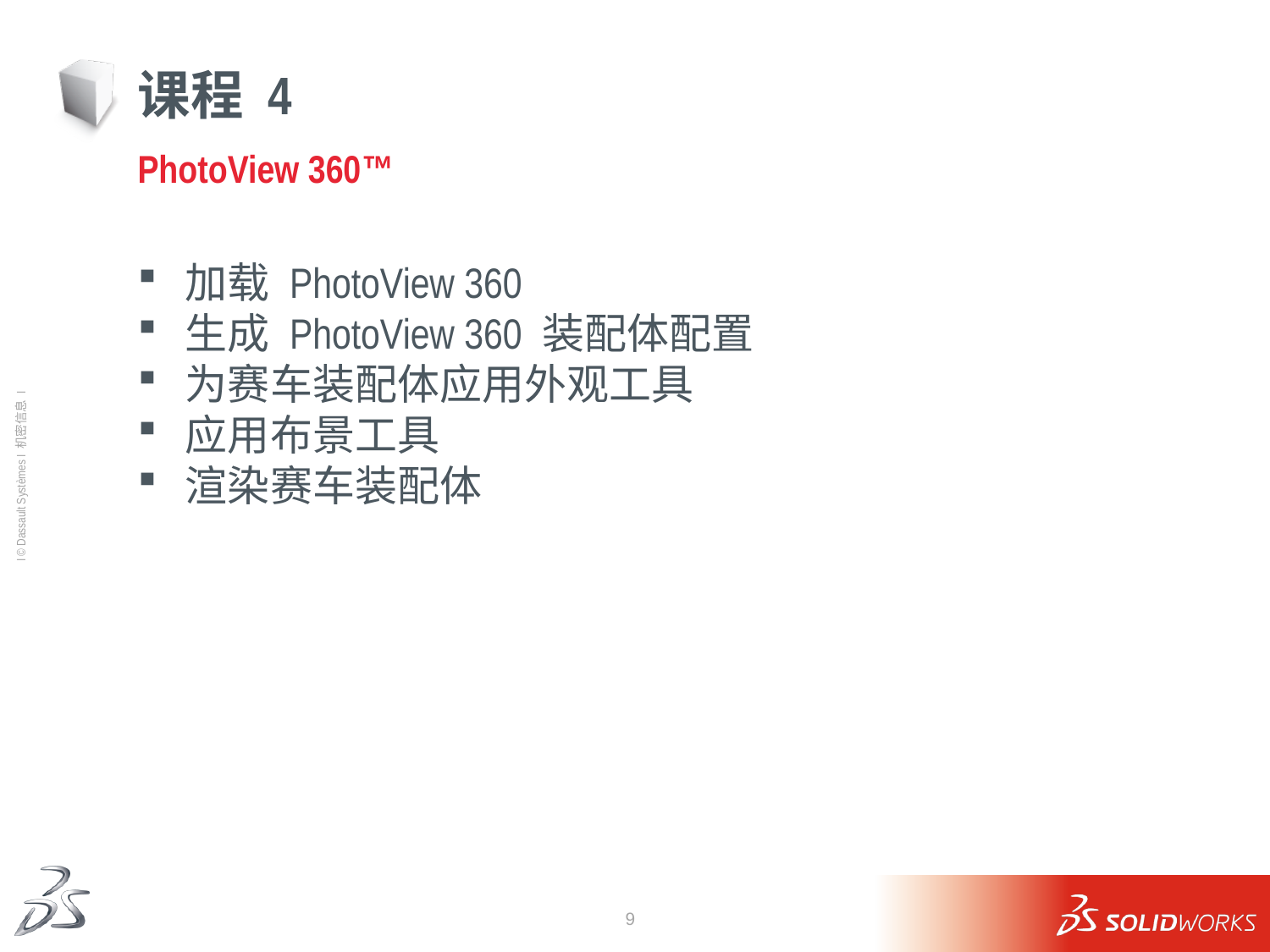

# 课程 4
PhotoView 360™
加载 PhotoView 360
生成 PhotoView 360 装配体配置
为赛车装配体应用外观工具
应用布景工具
渲染赛车装配体